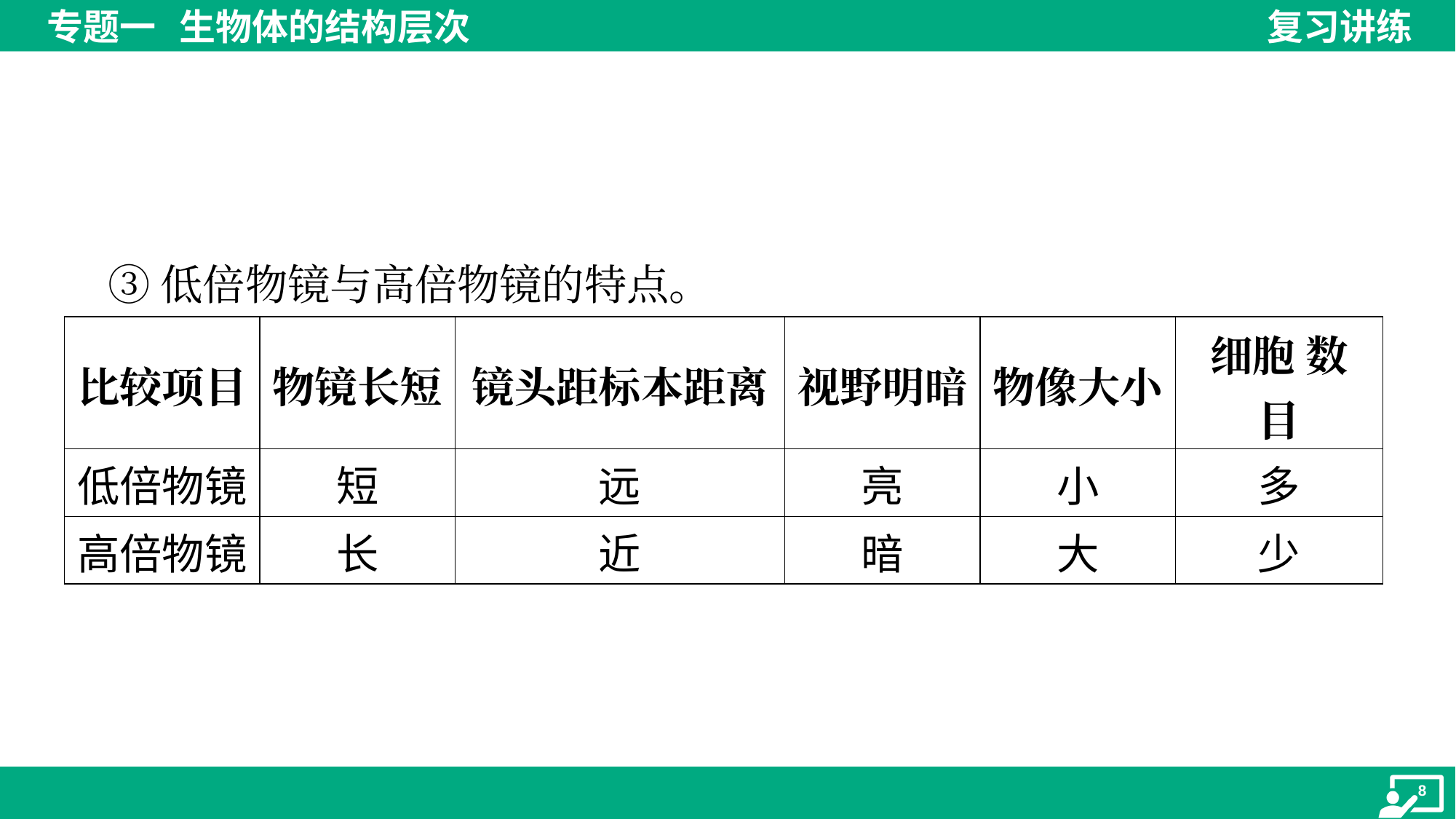

③低倍物镜与高倍物镜的特点。
| 比较项目 | 物镜长短 | 镜头距标本距离 | 视野明暗 | 物像大小 | 细胞 数 目 |
| --- | --- | --- | --- | --- | --- |
| 低倍物镜 | 短 | 远 | 亮 | 小 | 多 |
| 高倍物镜 | 长 | 近 | 暗 | 大 | 少 |